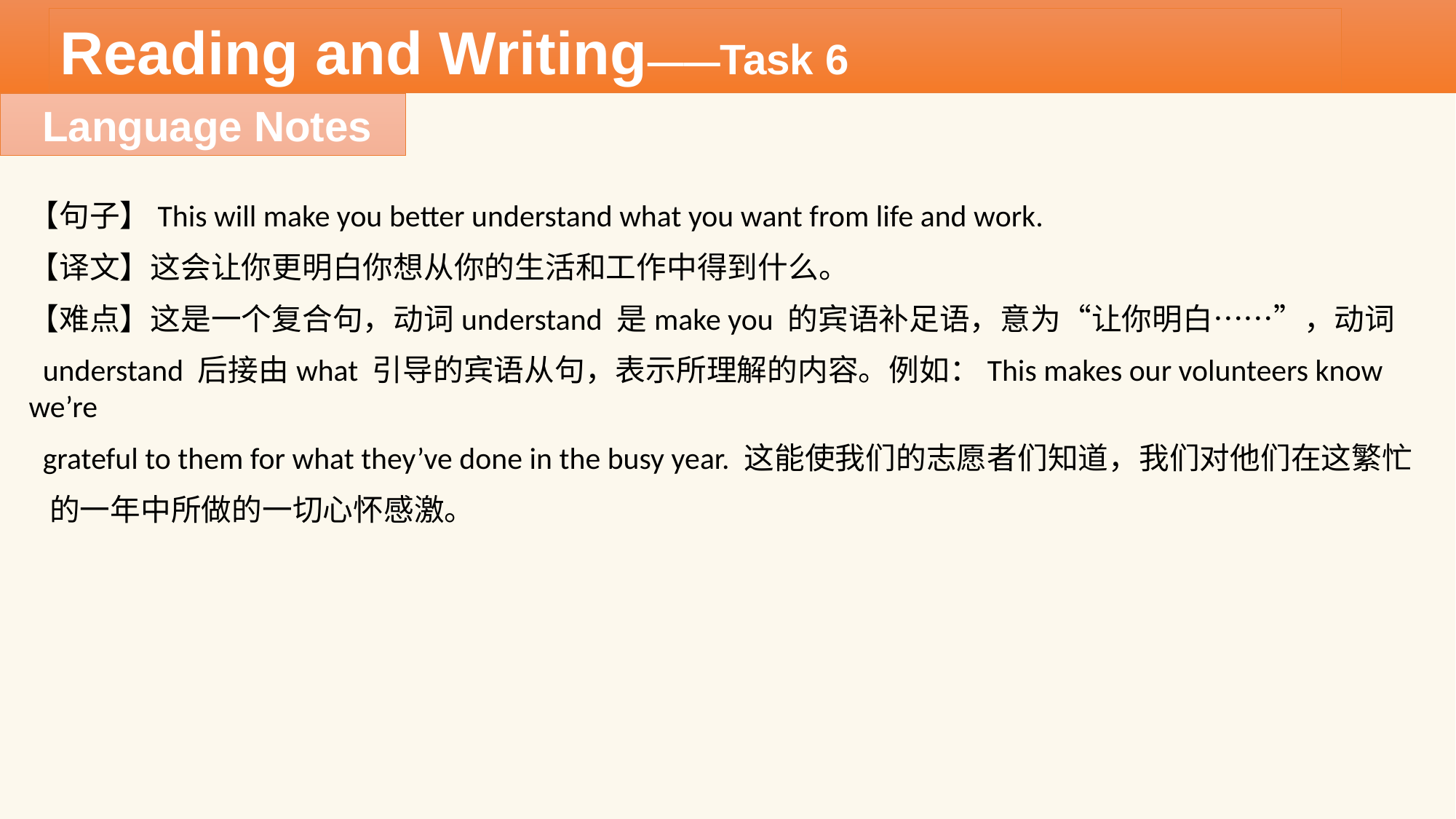

Reading and Writing——Task 6
Language Notes
【句子】This will make you better understand what you want from life and work.
【译文】这会让你更明白你想从你的生活和工作中得到什么。
【难点】这是一个复合句，动词understand 是make you 的宾语补足语，意为“让你明白……”，动词
  understand 后接由what 引导的宾语从句，表示所理解的内容。例如：This makes our volunteers know we’re
  grateful to them for what they’ve done in the busy year. 这能使我们的志愿者们知道，我们对他们在这繁忙
  的一年中所做的一切心怀感激。